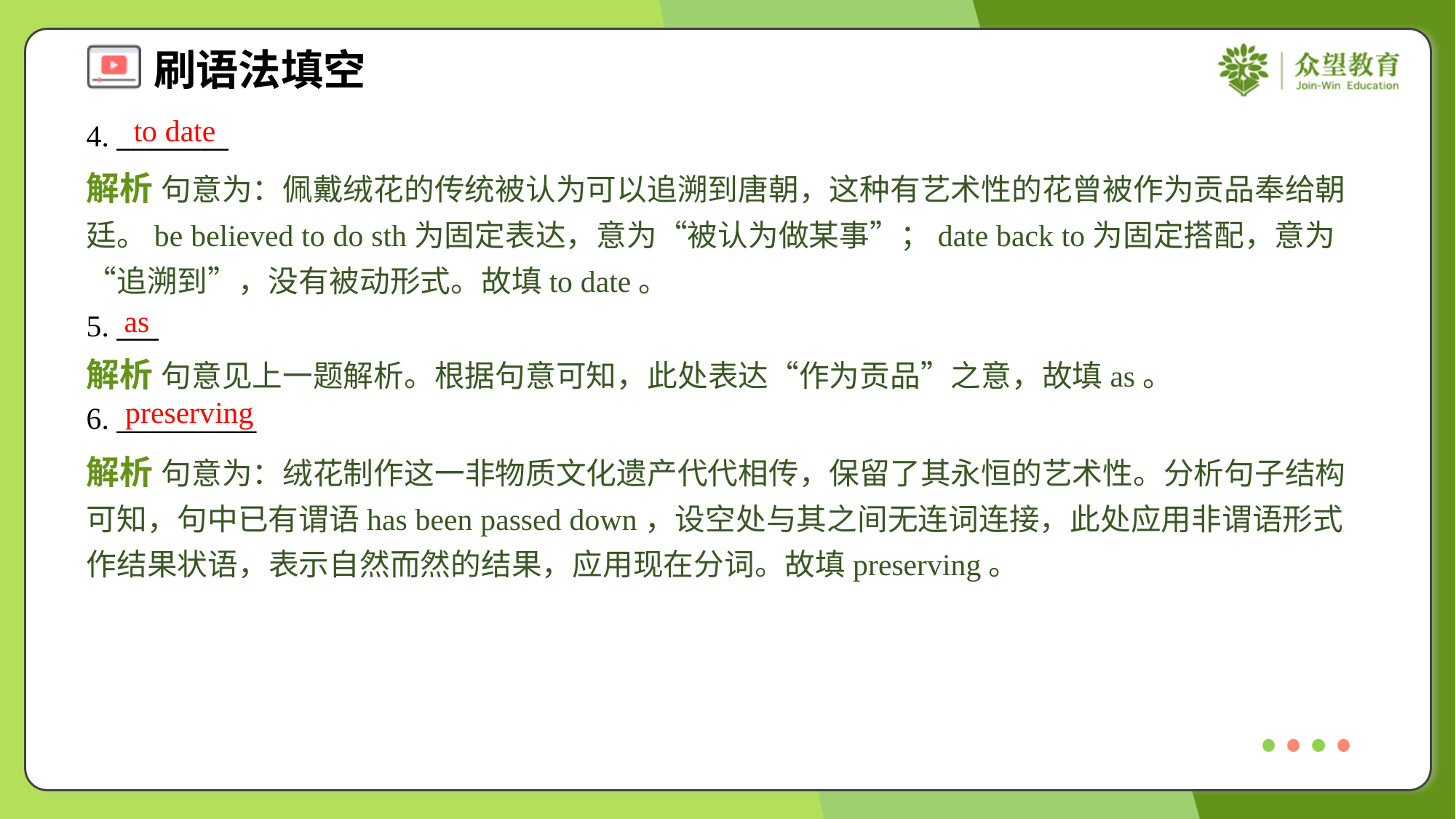

to date
4. ________
解析 句意为：佩戴绒花的传统被认为可以追溯到唐朝，这种有艺术性的花曾被作为贡品奉给朝廷。be believed to do sth为固定表达，意为“被认为做某事”；date back to为固定搭配，意为“追溯到”，没有被动形式。故填to date。
as
5. ___
解析 句意见上一题解析。根据句意可知，此处表达“作为贡品”之意，故填as。
preserving
6. __________
解析 句意为：绒花制作这一非物质文化遗产代代相传，保留了其永恒的艺术性。分析句子结构可知，句中已有谓语has been passed down，设空处与其之间无连词连接，此处应用非谓语形式作结果状语，表示自然而然的结果，应用现在分词。故填preserving。